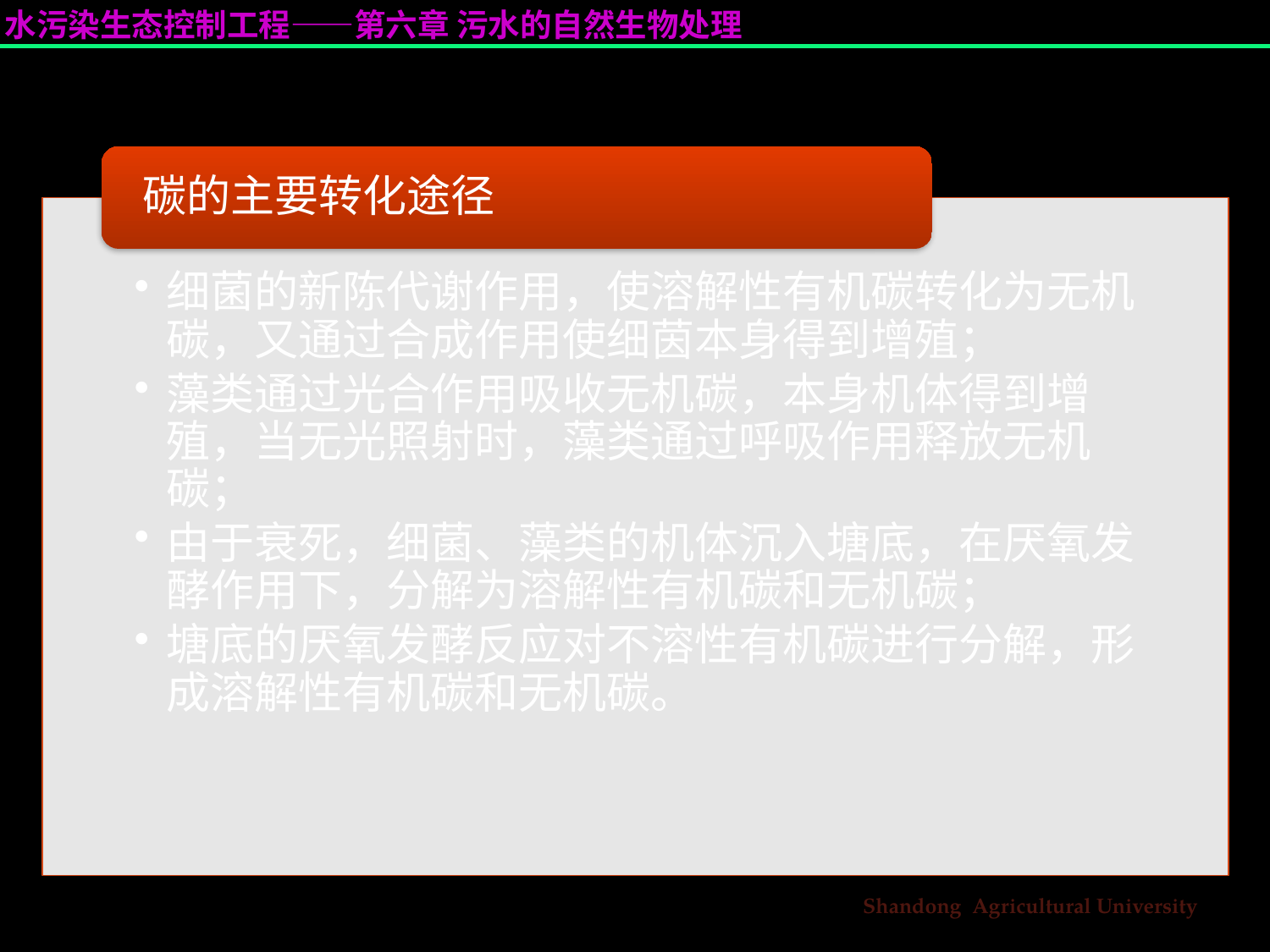

细菌的新陈代谢作用，使溶解性有机碳转化为无机碳，又通过合成作用使细茵本身得到增殖；
藻类通过光合作用吸收无机碳，本身机体得到增殖，当无光照射时，藻类通过呼吸作用释放无机碳；
由于衰死，细菌、藻类的机体沉入塘底，在厌氧发酵作用下，分解为溶解性有机碳和无机碳；
塘底的厌氧发酵反应对不溶性有机碳进行分解，形成溶解性有机碳和无机碳。
碳的主要转化途径